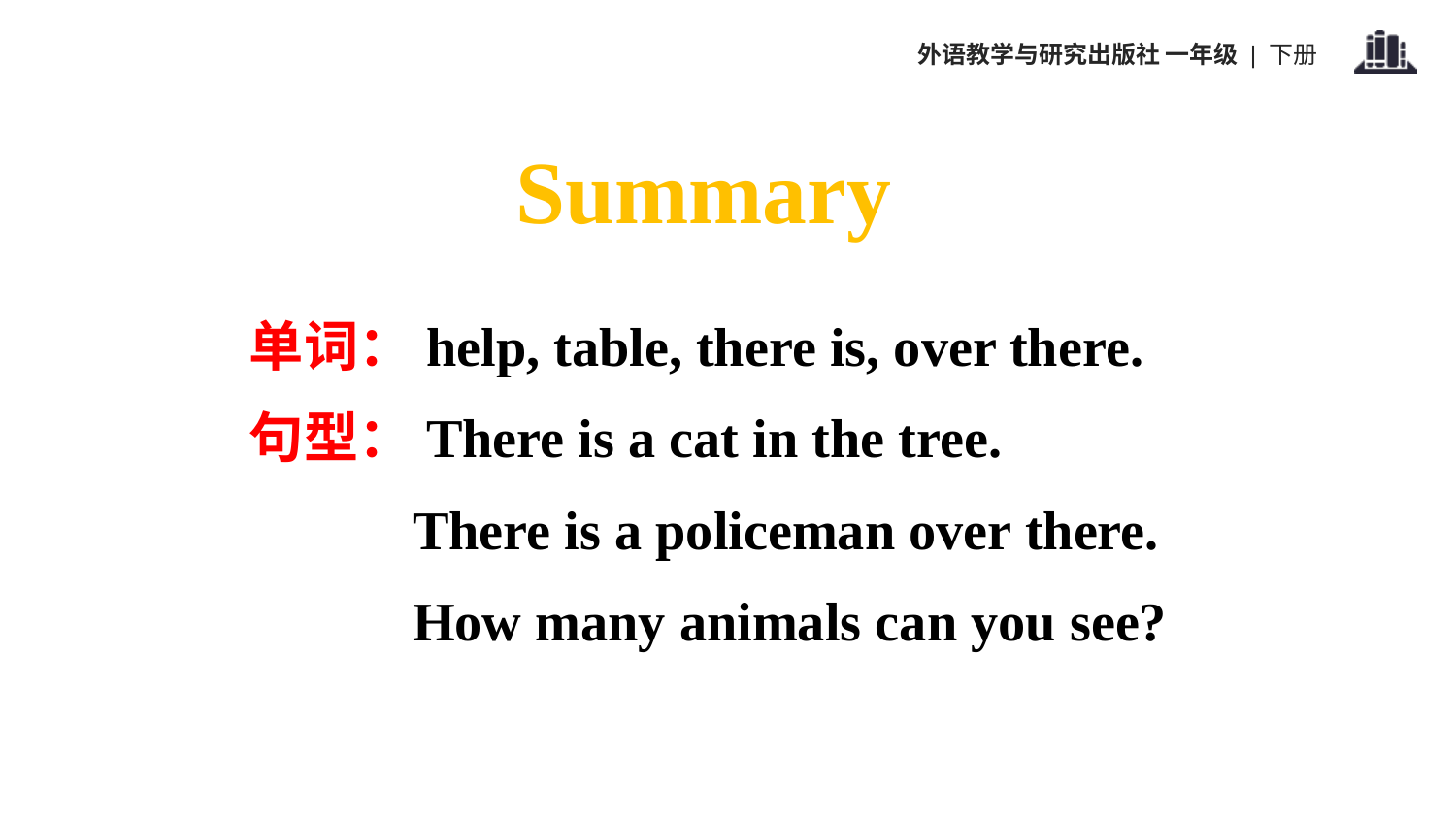

Summary
单词：help, table, there is, over there.
句型：There is a cat in the tree.
            There is a policeman over there.
            How many animals can you see?